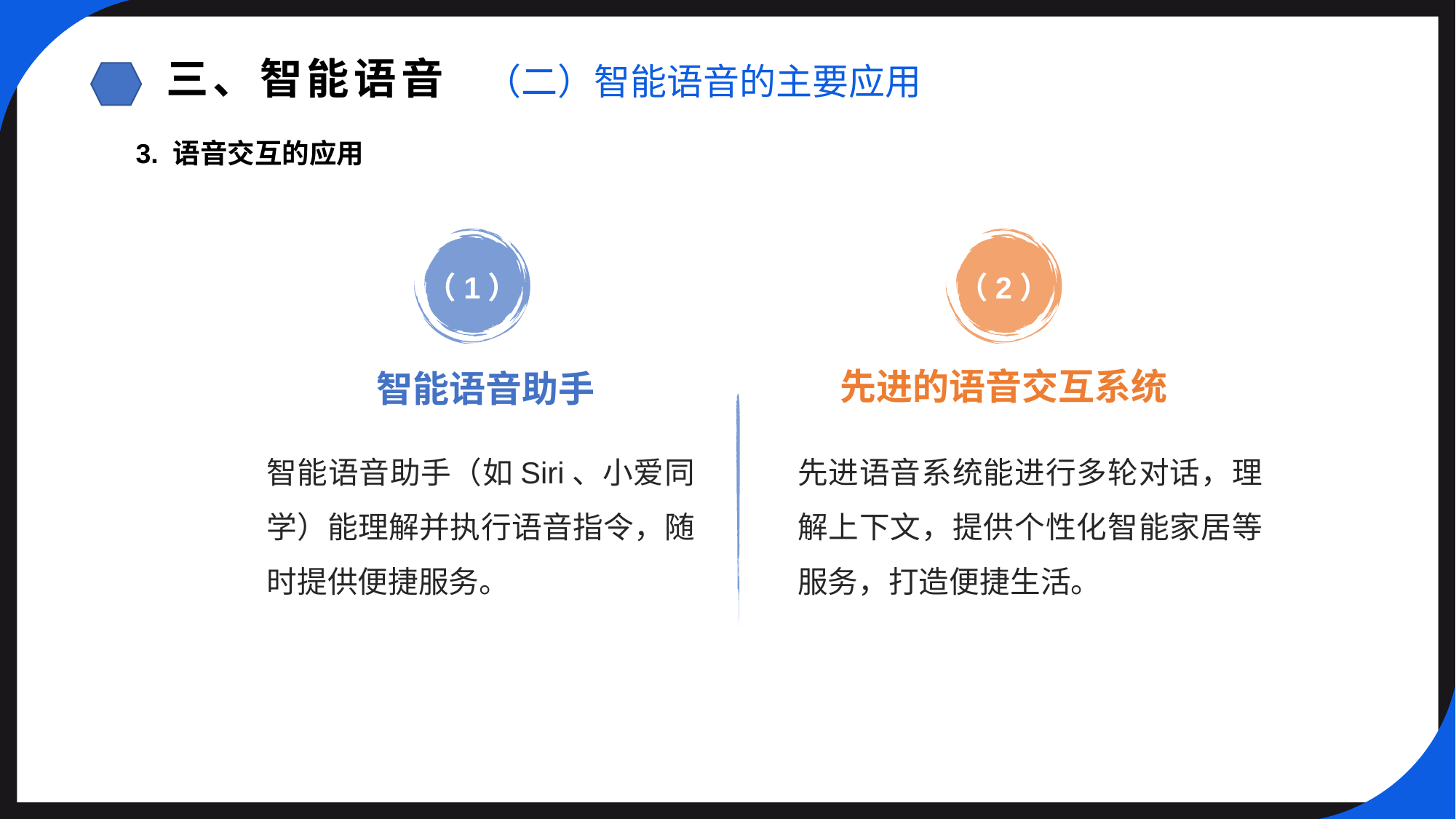

三、智能语音
（二）智能语音的主要应用
3. 语音交互的应用
（1）
（2）
先进的语音交互系统
智能语音助手

智能语音助手（如Siri、小爱同学）能理解并执行语音指令，随时提供便捷服务。
先进语音系统能进行多轮对话，理解上下文，提供个性化智能家居等服务，打造便捷生活。